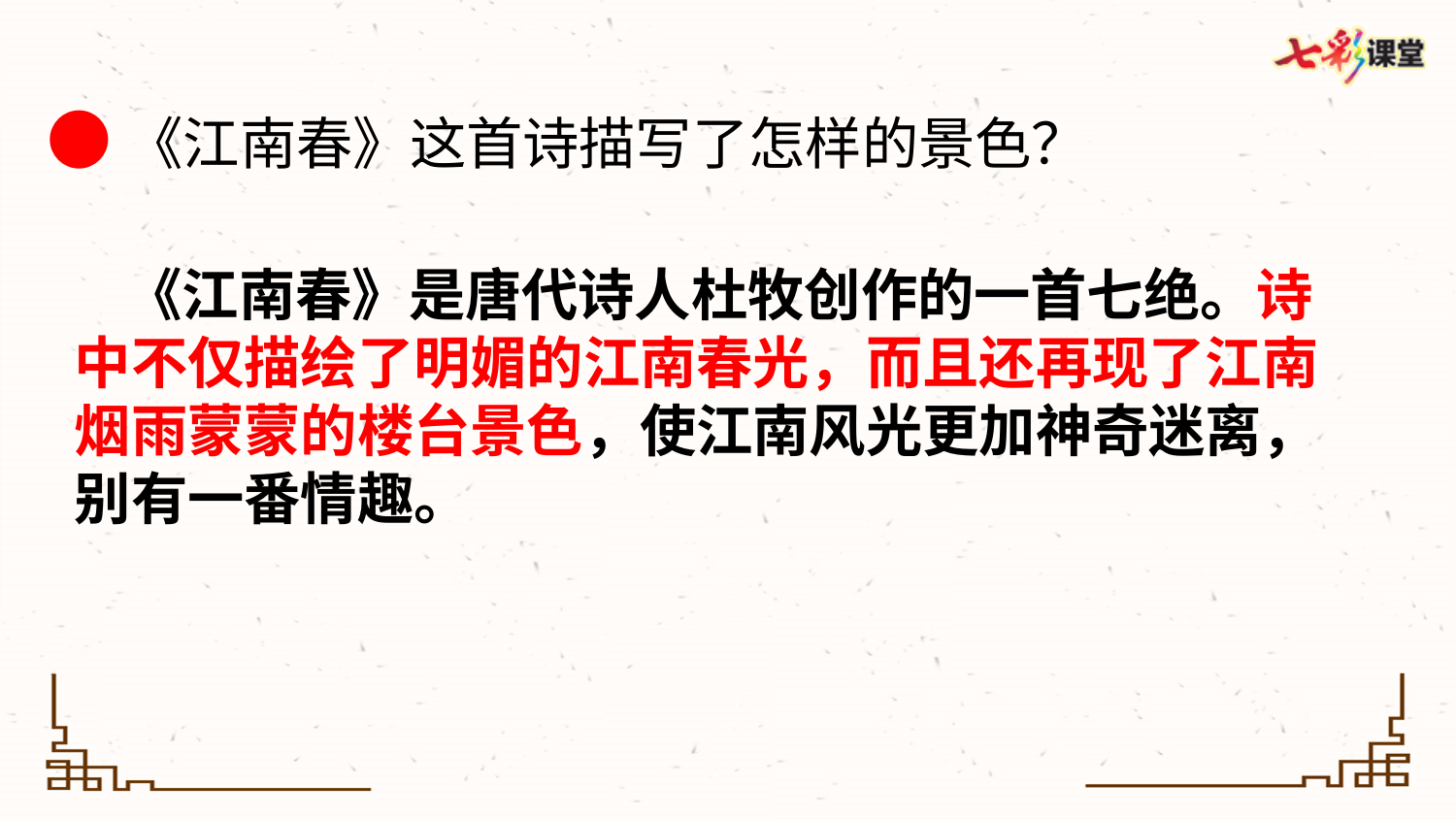

●《江南春》这首诗描写了怎样的景色？
   《江南春》是唐代诗人杜牧创作的一首七绝。诗中不仅描绘了明媚的江南春光，而且还再现了江南烟雨蒙蒙的楼台景色，使江南风光更加神奇迷离，别有一番情趣。